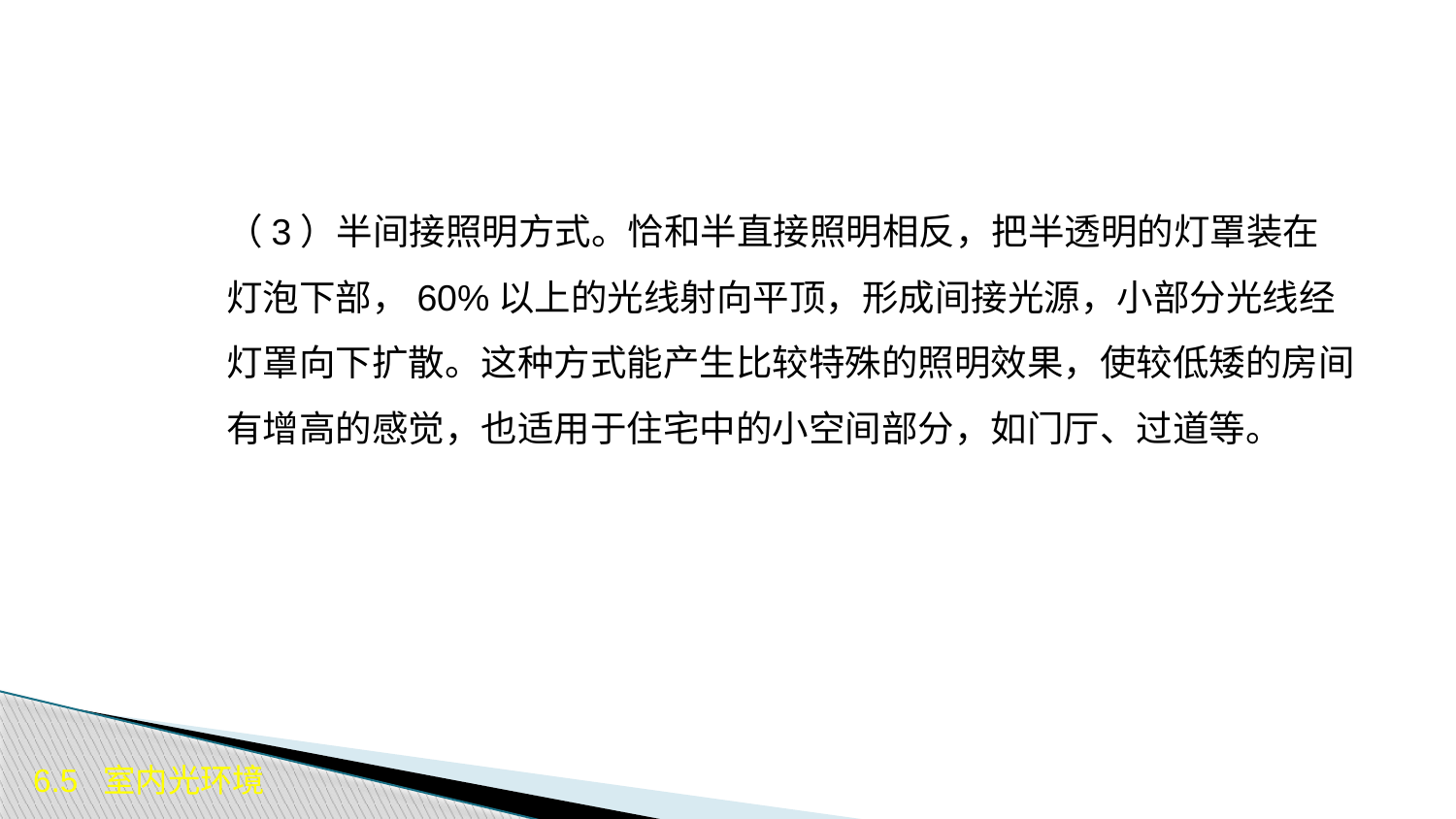

（3）半间接照明方式。恰和半直接照明相反，把半透明的灯罩装在灯泡下部，60%以上的光线射向平顶，形成间接光源，小部分光线经灯罩向下扩散。这种方式能产生比较特殊的照明效果，使较低矮的房间有增高的感觉，也适用于住宅中的小空间部分，如门厅、过道等。
6.5  室内光环境